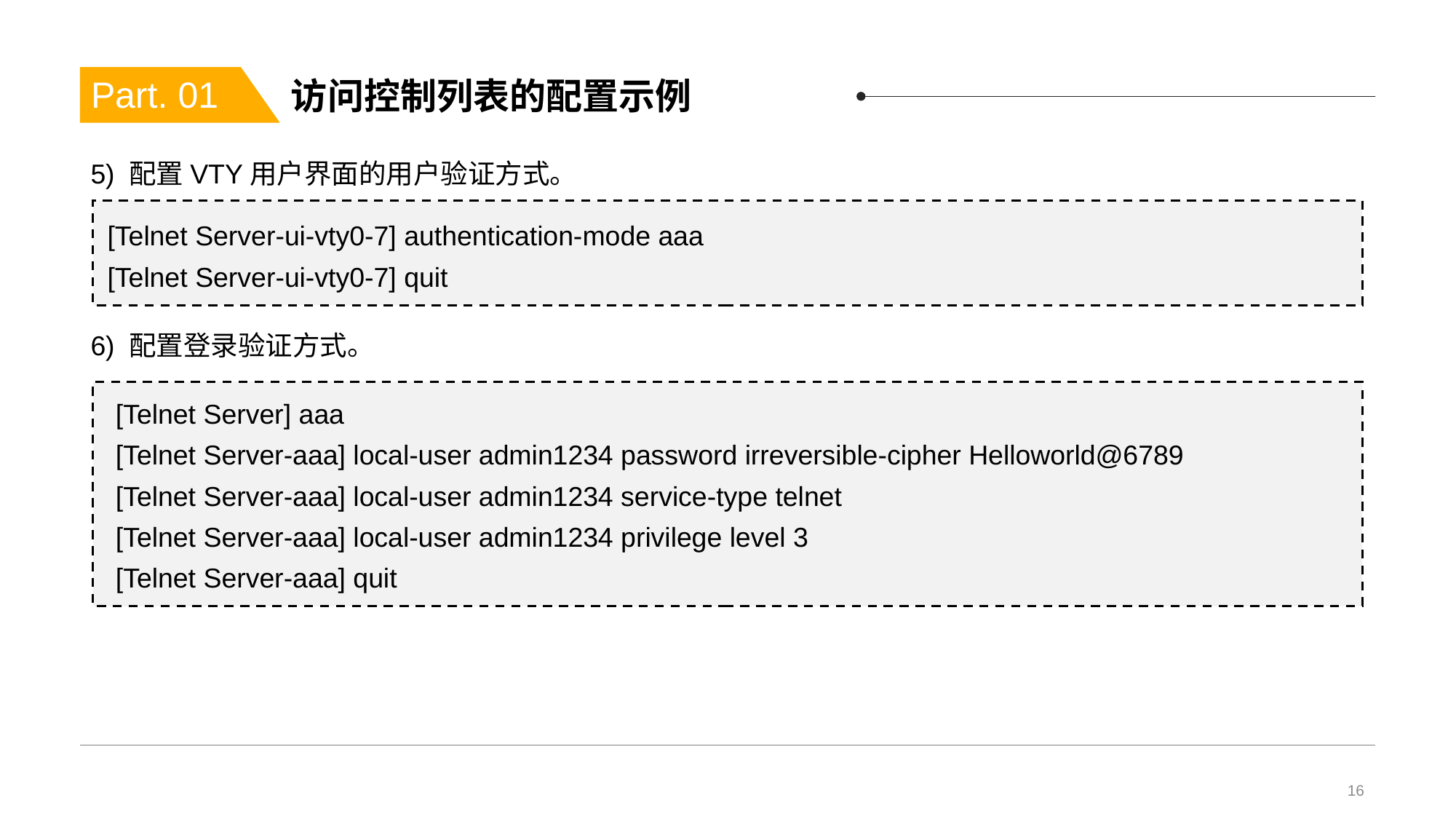

# 访问控制列表的配置示例
Part. 01
5) 配置VTY用户界面的用户验证方式。

[Telnet Server-ui-vty0-7] authentication-mode aaa
[Telnet Server-ui-vty0-7] quit
6) 配置登录验证方式。

[Telnet Server] aaa
[Telnet Server-aaa] local-user admin1234 password irreversible-cipher Helloworld@6789
[Telnet Server-aaa] local-user admin1234 service-type telnet
[Telnet Server-aaa] local-user admin1234 privilege level 3
[Telnet Server-aaa] quit
16